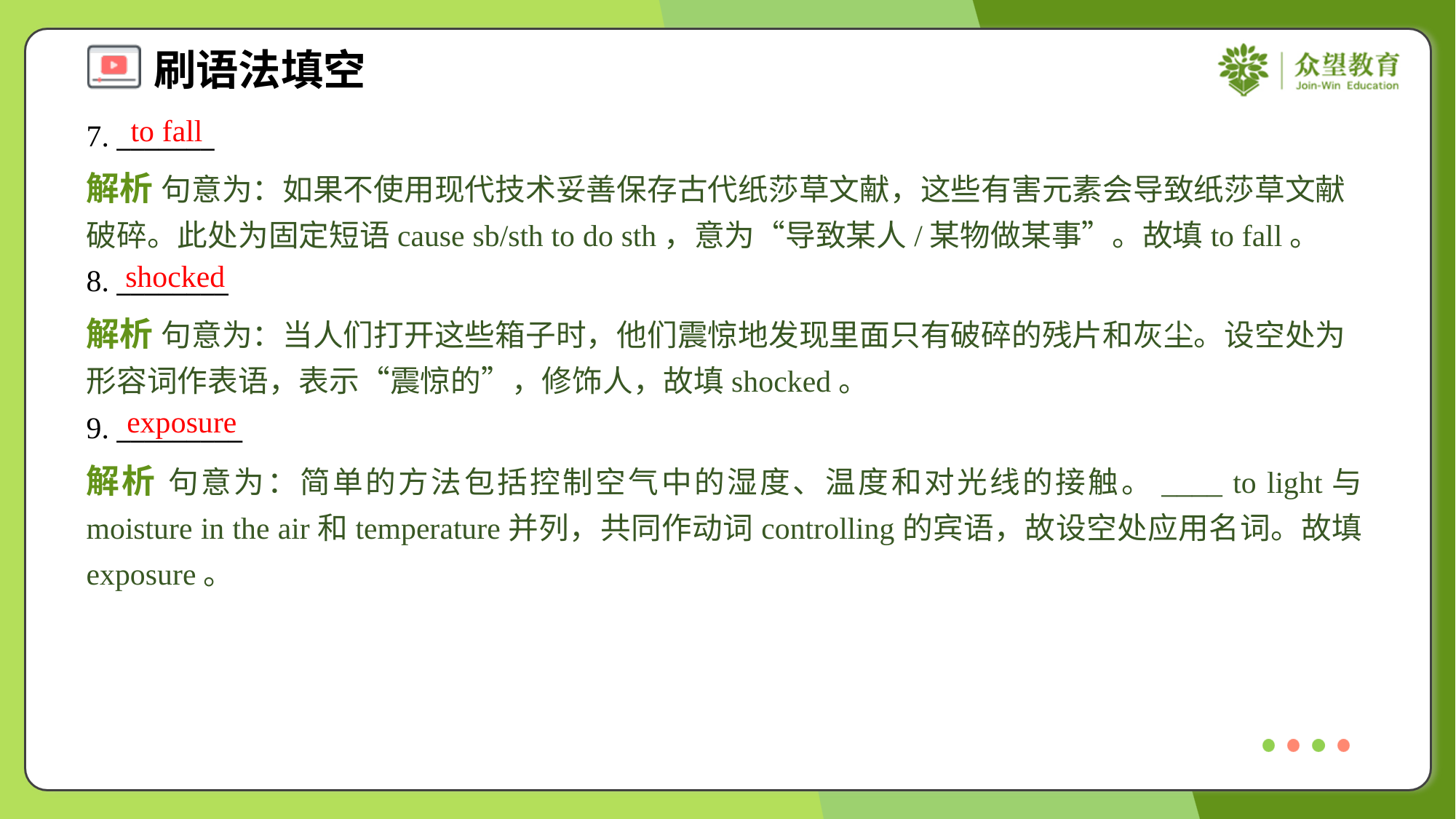

to fall
7. _______
解析 句意为：如果不使用现代技术妥善保存古代纸莎草文献，这些有害元素会导致纸莎草文献破碎。此处为固定短语cause sb/sth to do sth，意为“导致某人/某物做某事”。故填to fall。
shocked
8. ________
解析 句意为：当人们打开这些箱子时，他们震惊地发现里面只有破碎的残片和灰尘。设空处为形容词作表语，表示“震惊的”，修饰人，故填shocked。
exposure
9. _________
解析 句意为：简单的方法包括控制空气中的湿度、温度和对光线的接触。____ to light与moisture in the air和temperature并列，共同作动词controlling的宾语，故设空处应用名词。故填exposure。